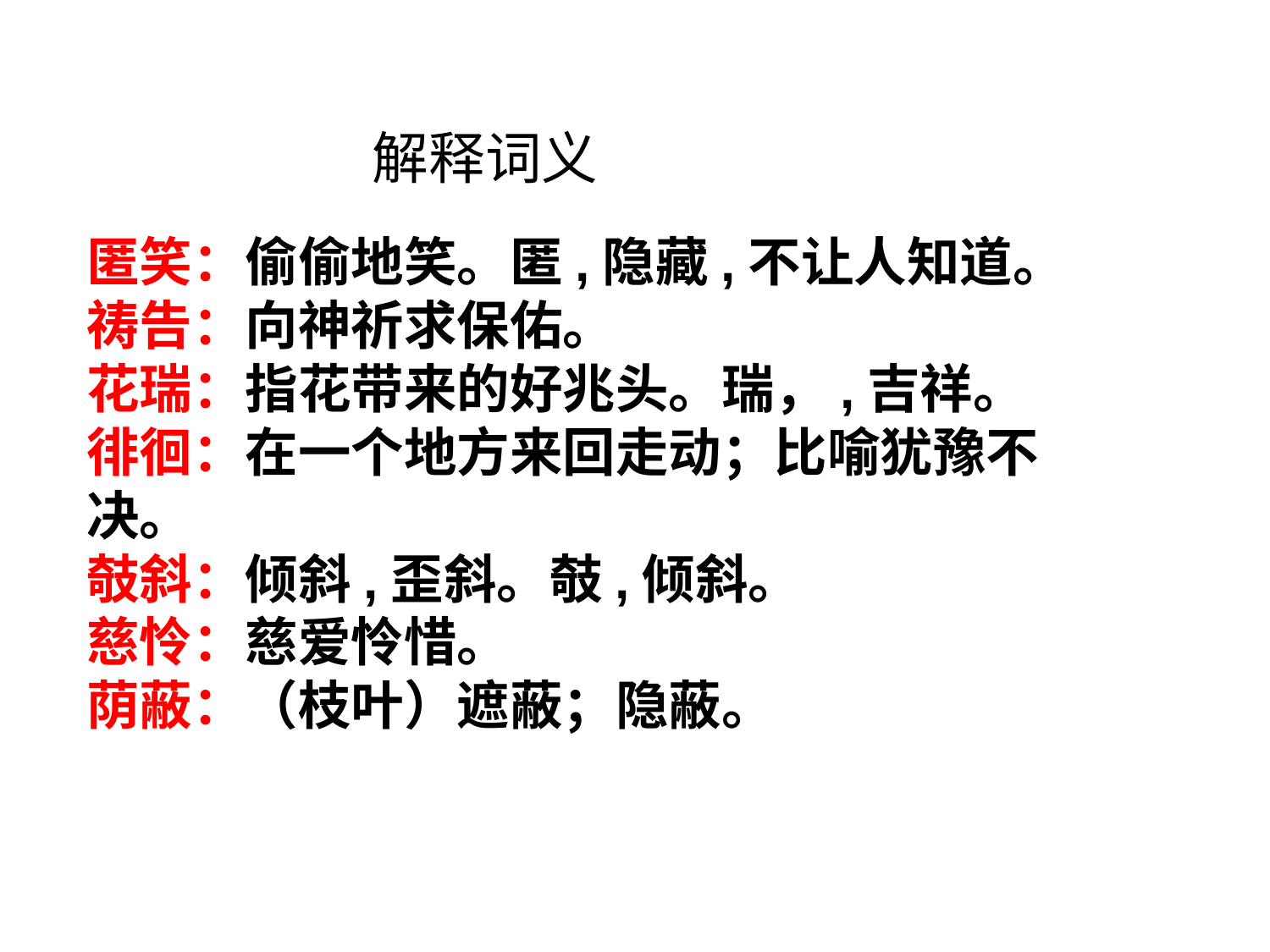

解释词义
匿笑：偷偷地笑。匿,隐藏,不让人知道。
祷告：向神祈求保佑。
花瑞：指花带来的好兆头。瑞，,吉祥。
徘徊：在一个地方来回走动；比喻犹豫不决。
攲斜：倾斜,歪斜。攲,倾斜。
慈怜：慈爱怜惜。
荫蔽：（枝叶）遮蔽；隐蔽。